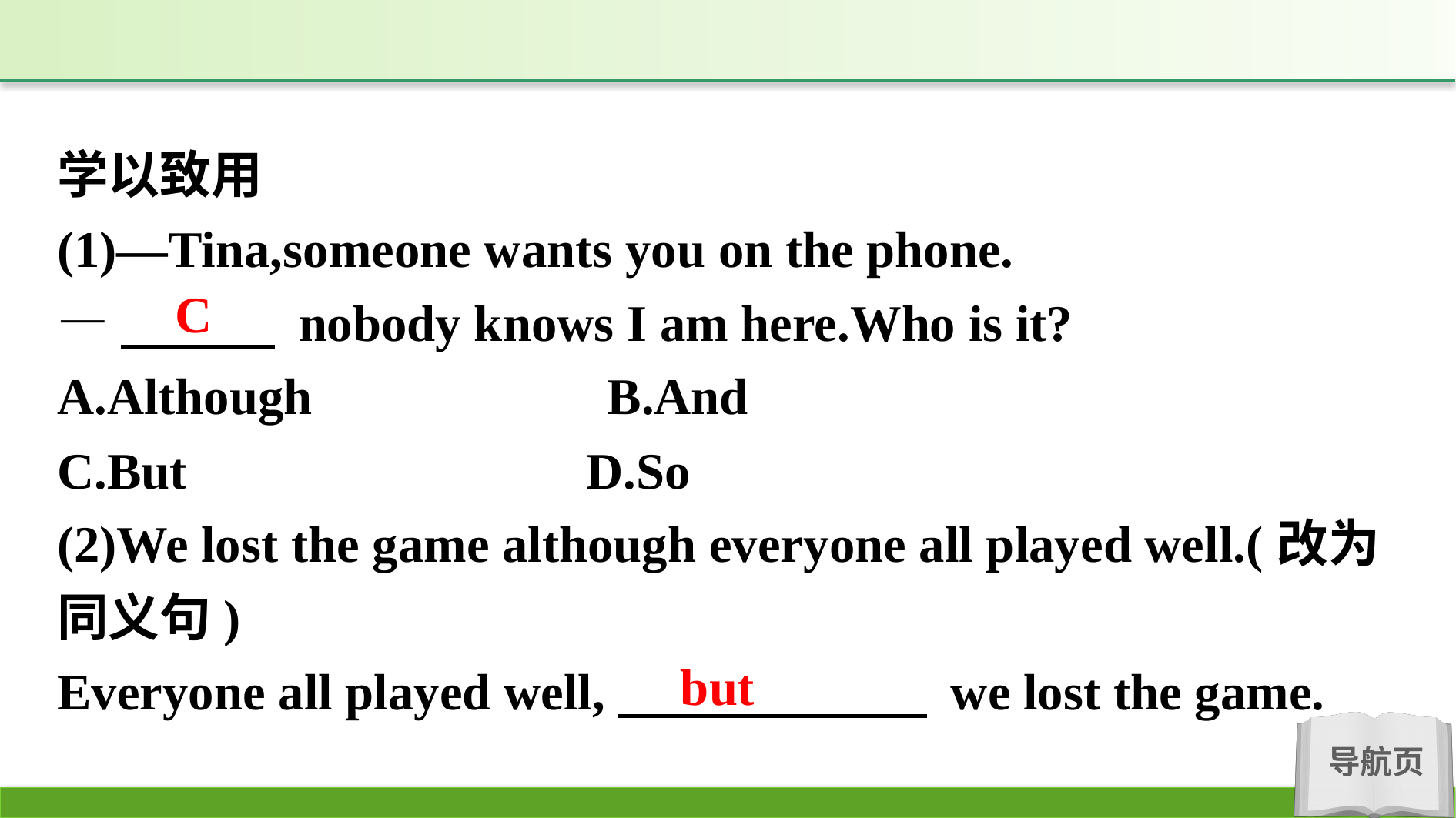

学以致用
(1)—Tina,someone wants you on the phone.
—　　　 nobody knows I am here.Who is it?
A.Although 　　　　　B.And
C.But				D.So
(2)We lost the game although everyone all played well.(改为同义句)
Everyone all played well,　　　　　　 we lost the game.
C
but